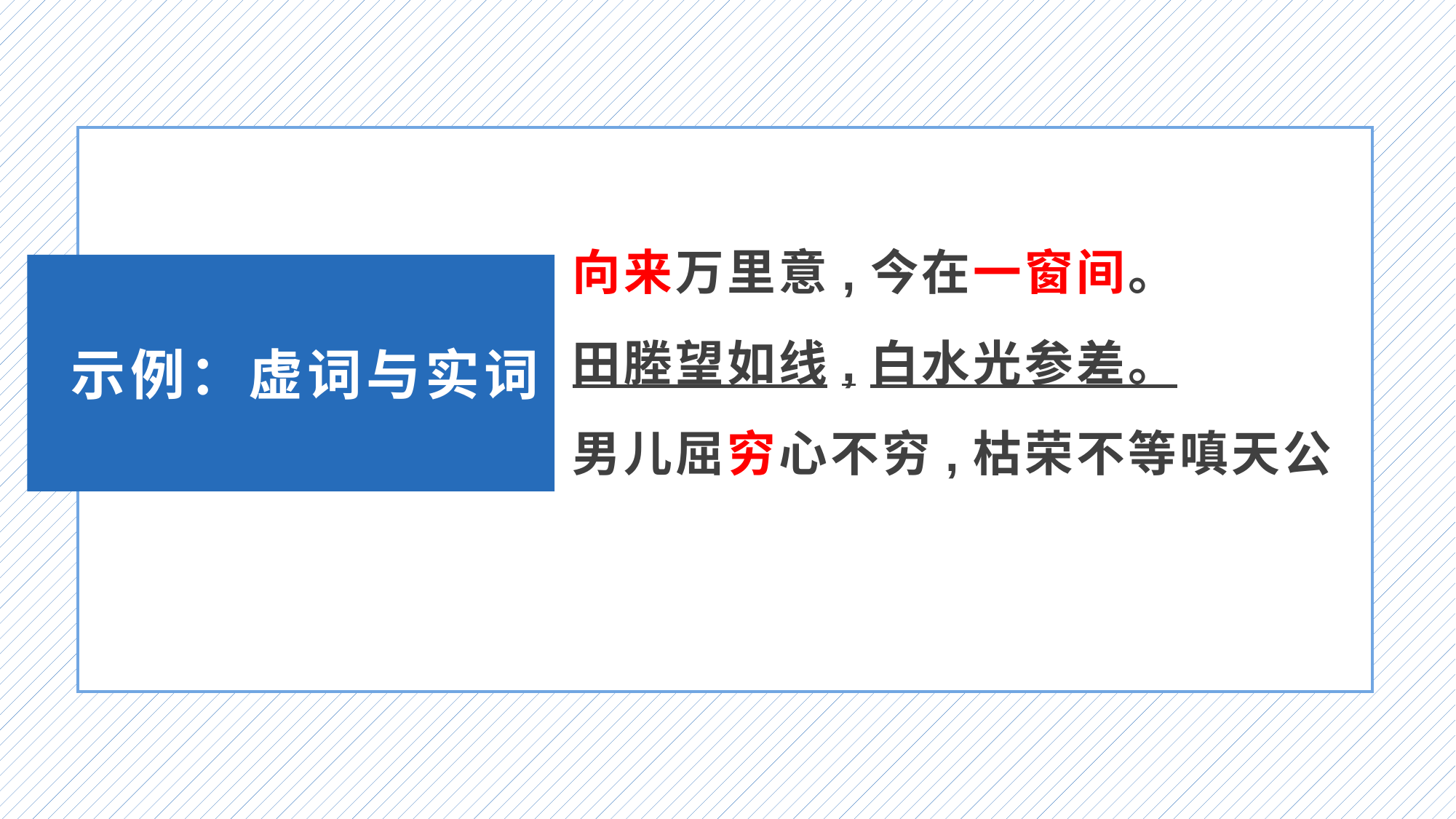

向来万里意,今在一窗间。
田塍望如线,白水光参差。
男儿屈穷心不穷,枯荣不等嗔天公

示例：虚词与实词